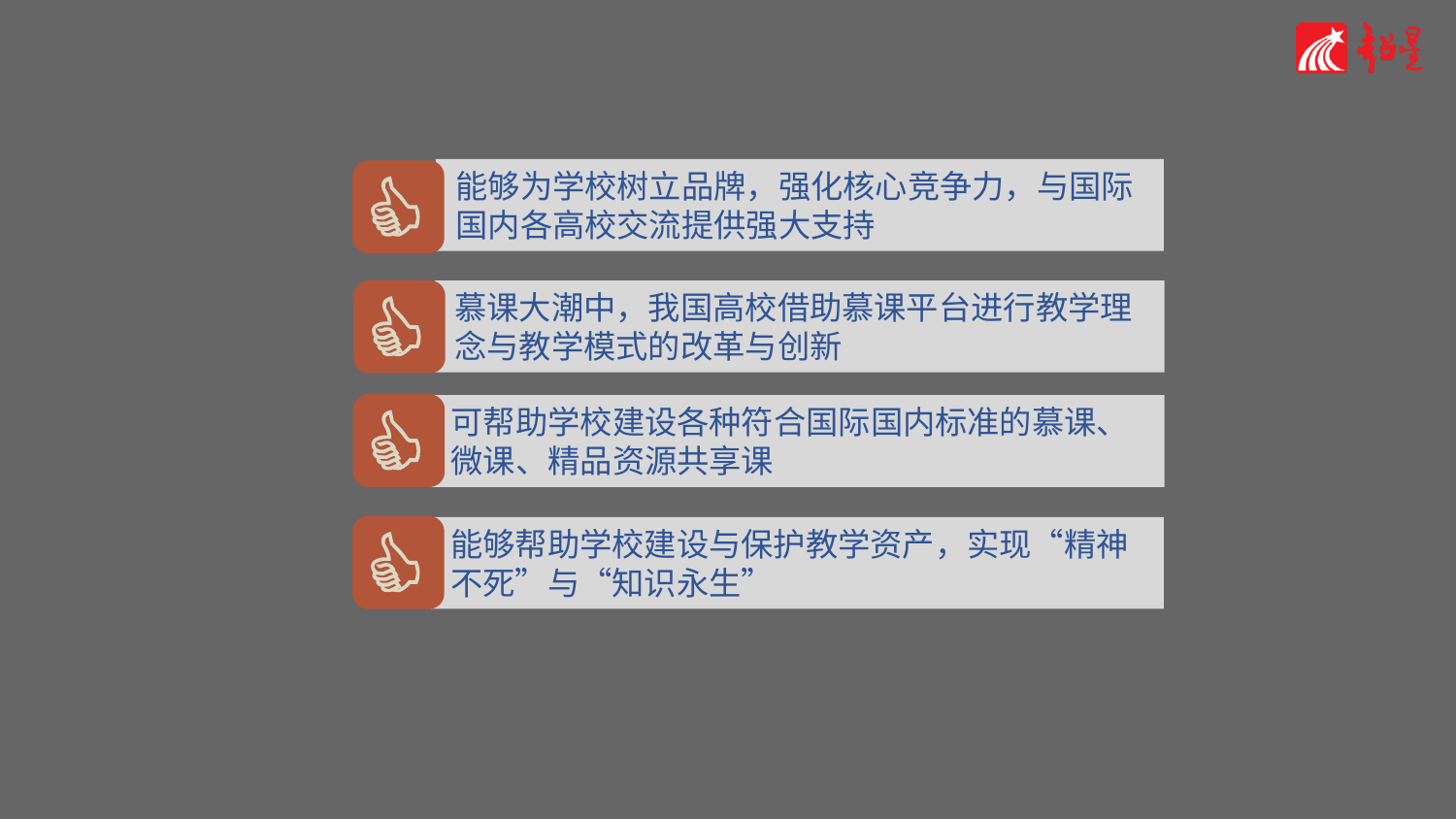

能够为学校树立品牌，强化核心竞争力，与国际国内各高校交流提供强大支持

慕课大潮中，我国高校借助慕课平台进行教学理念与教学模式的改革与创新

可帮助学校建设各种符合国际国内标准的慕课、微课、精品资源共享课

能够帮助学校建设与保护教学资产，实现“精神不死”与“知识永生”